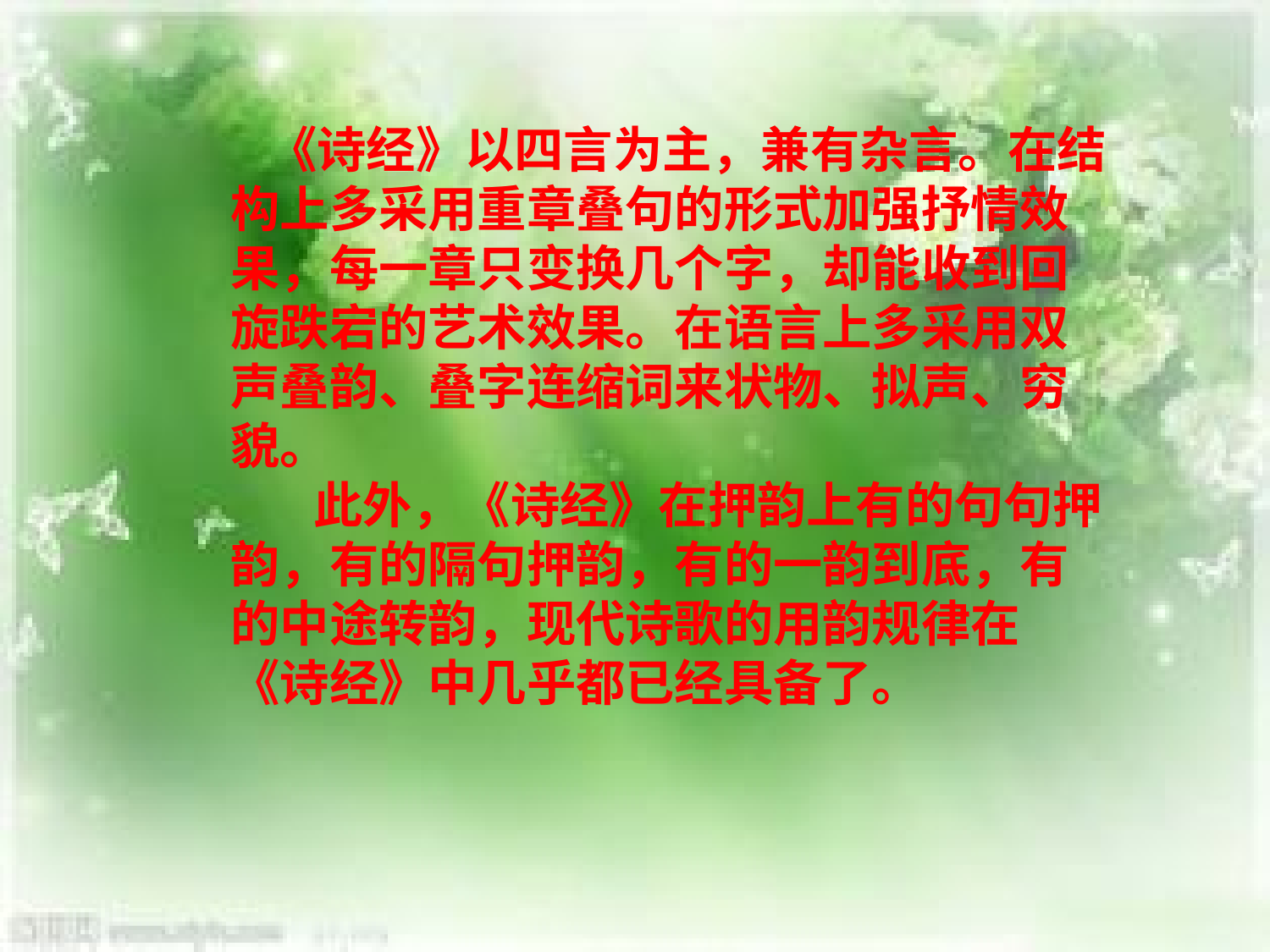

《诗经》以四言为主，兼有杂言。在结构上多采用重章叠句的形式加强抒情效果，每一章只变换几个字，却能收到回旋跌宕的艺术效果。在语言上多采用双声叠韵、叠字连缩词来状物、拟声、穷貌。
   此外，《诗经》在押韵上有的句句押韵，有的隔句押韵，有的一韵到底，有的中途转韵，现代诗歌的用韵规律在《诗经》中几乎都已经具备了。